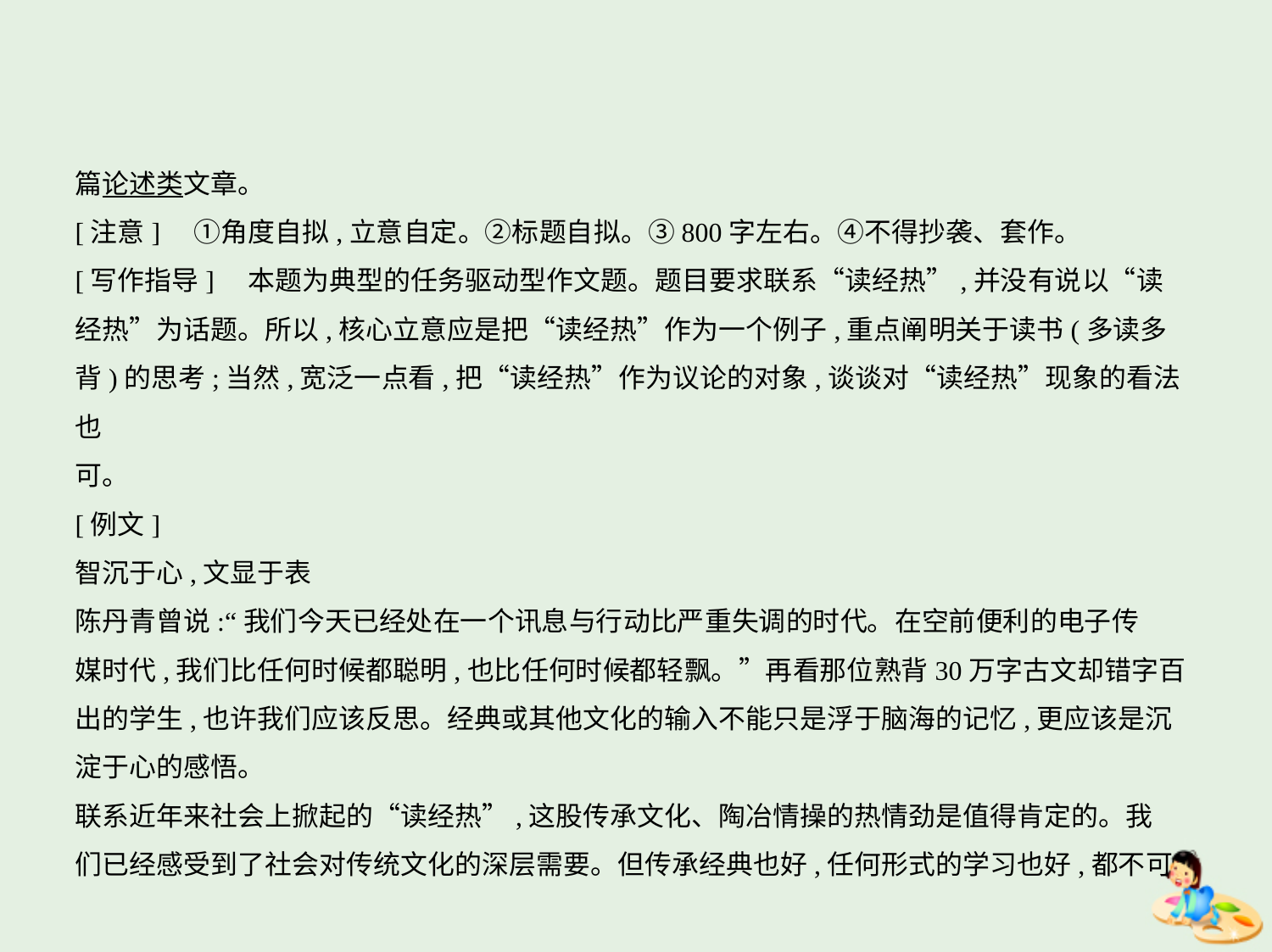

篇论述类文章。
[注意]　①角度自拟,立意自定。②标题自拟。③800字左右。④不得抄袭、套作。
[写作指导]　本题为典型的任务驱动型作文题。题目要求联系“读经热”,并没有说以“读
经热”为话题。所以,核心立意应是把“读经热”作为一个例子,重点阐明关于读书(多读多
背)的思考;当然,宽泛一点看,把“读经热”作为议论的对象,谈谈对“读经热”现象的看法也
可。
[例文]
智沉于心,文显于表
陈丹青曾说:“我们今天已经处在一个讯息与行动比严重失调的时代。在空前便利的电子传
媒时代,我们比任何时候都聪明,也比任何时候都轻飘。”再看那位熟背30万字古文却错字百
出的学生,也许我们应该反思。经典或其他文化的输入不能只是浮于脑海的记忆,更应该是沉
淀于心的感悟。
联系近年来社会上掀起的“读经热”,这股传承文化、陶冶情操的热情劲是值得肯定的。我
们已经感受到了社会对传统文化的深层需要。但传承经典也好,任何形式的学习也好,都不可